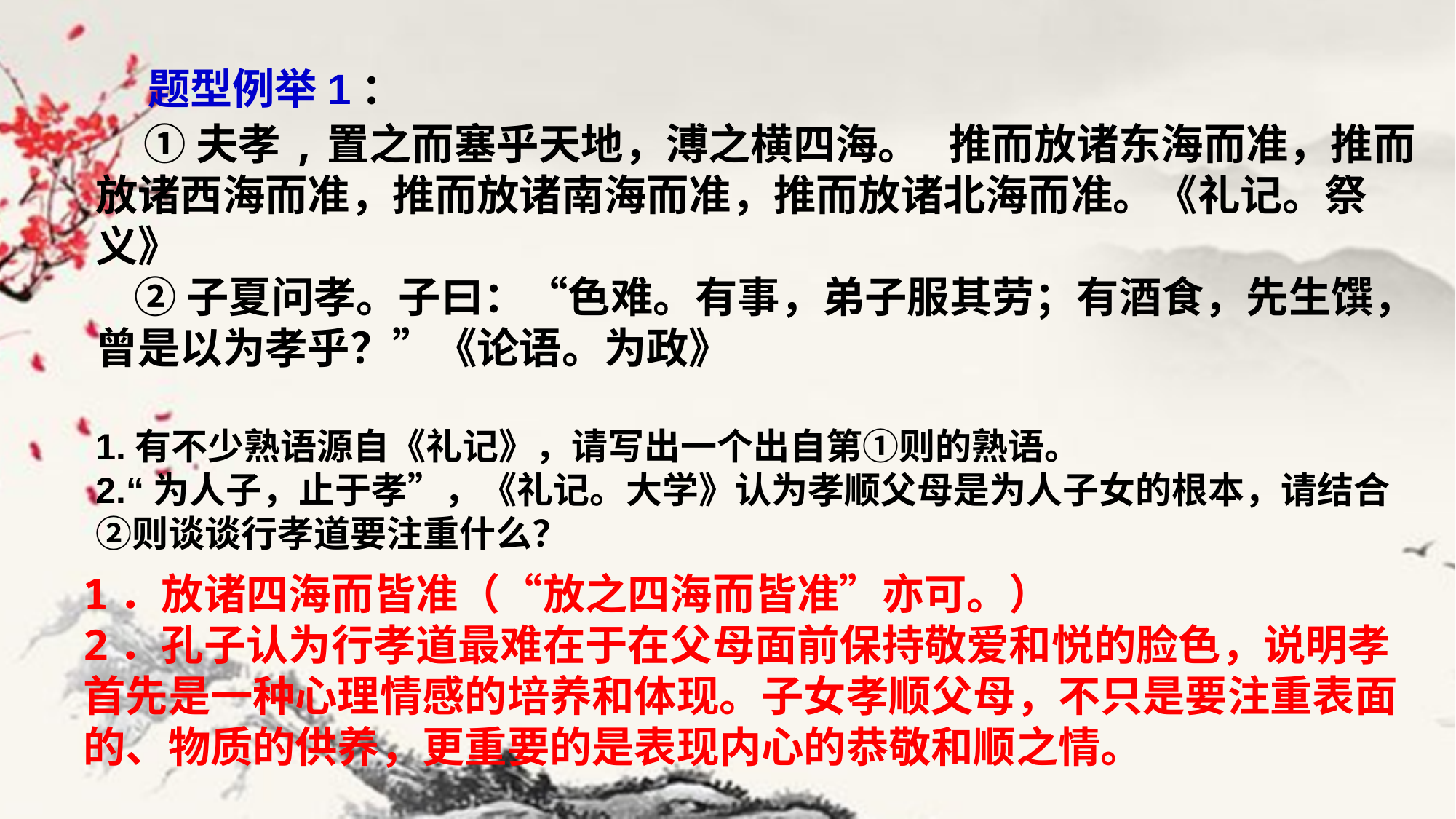

题型例举1：
     ①夫孝,置之而塞乎天地，溥之横四海。   推而放诸东海而准，推而放诸西海而准，推而放诸南海而准，推而放诸北海而准。《礼记。祭义》
    ②子夏问孝。子曰：“色难。有事，弟子服其劳；有酒食，先生馔，曾是以为孝乎？”《论语。为政》

1.有不少熟语源自《礼记》，请写出一个出自第①则的熟语。
2.“为人子，止于孝”，《礼记。大学》认为孝顺父母是为人子女的根本，请结合②则谈谈行孝道要注重什么？
1．放诸四海而皆准（“放之四海而皆准”亦可。）
2．孔子认为行孝道最难在于在父母面前保持敬爱和悦的脸色，说明孝首先是一种心理情感的培养和体现。子女孝顺父母，不只是要注重表面的、物质的供养，更重要的是表现内心的恭敬和顺之情。